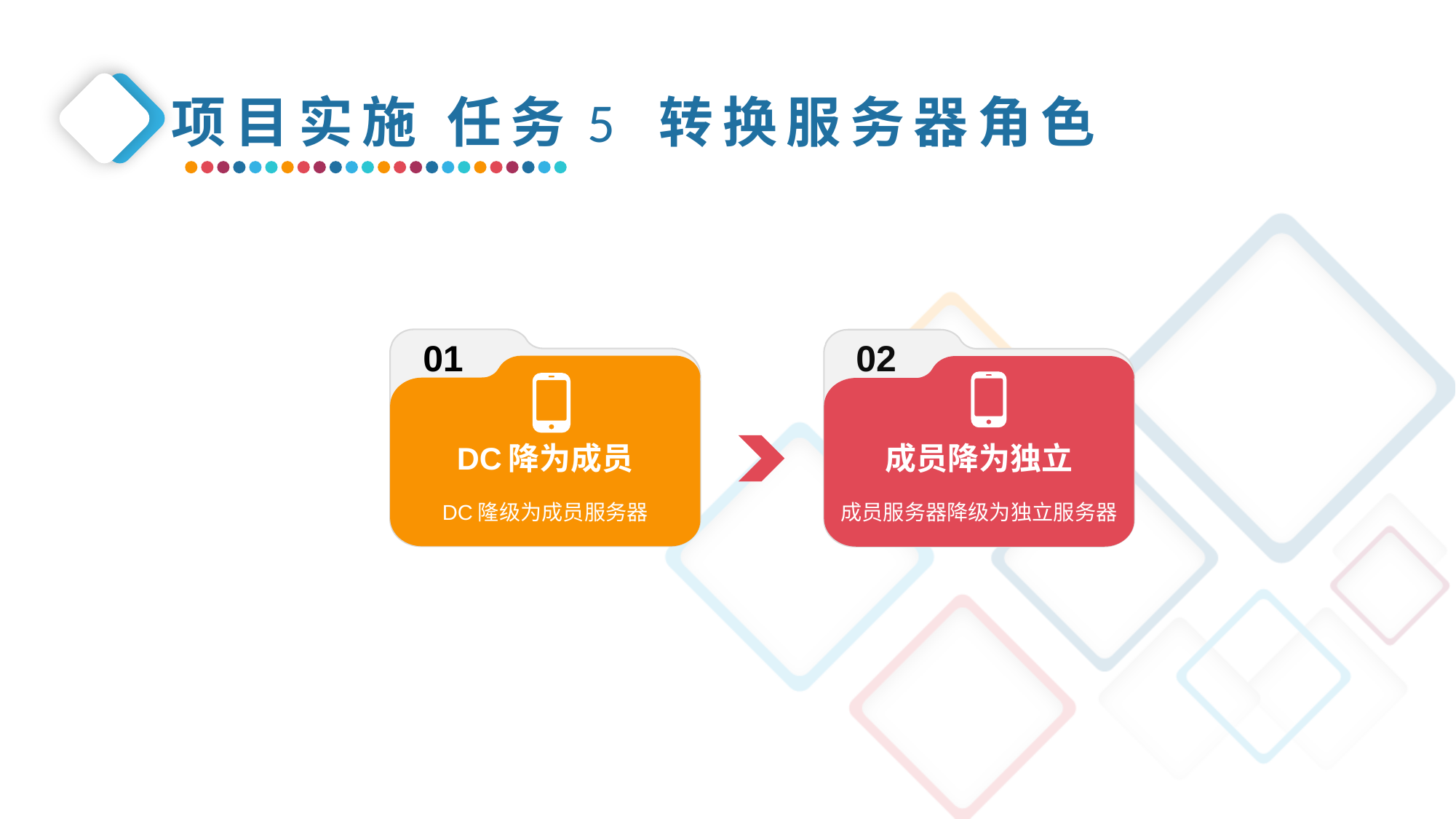

项目实施 任务5 转换服务器角色

DC降为成员
DC隆级为成员服务器

成员降为独立
成员服务器降级为独立服务器
01
02